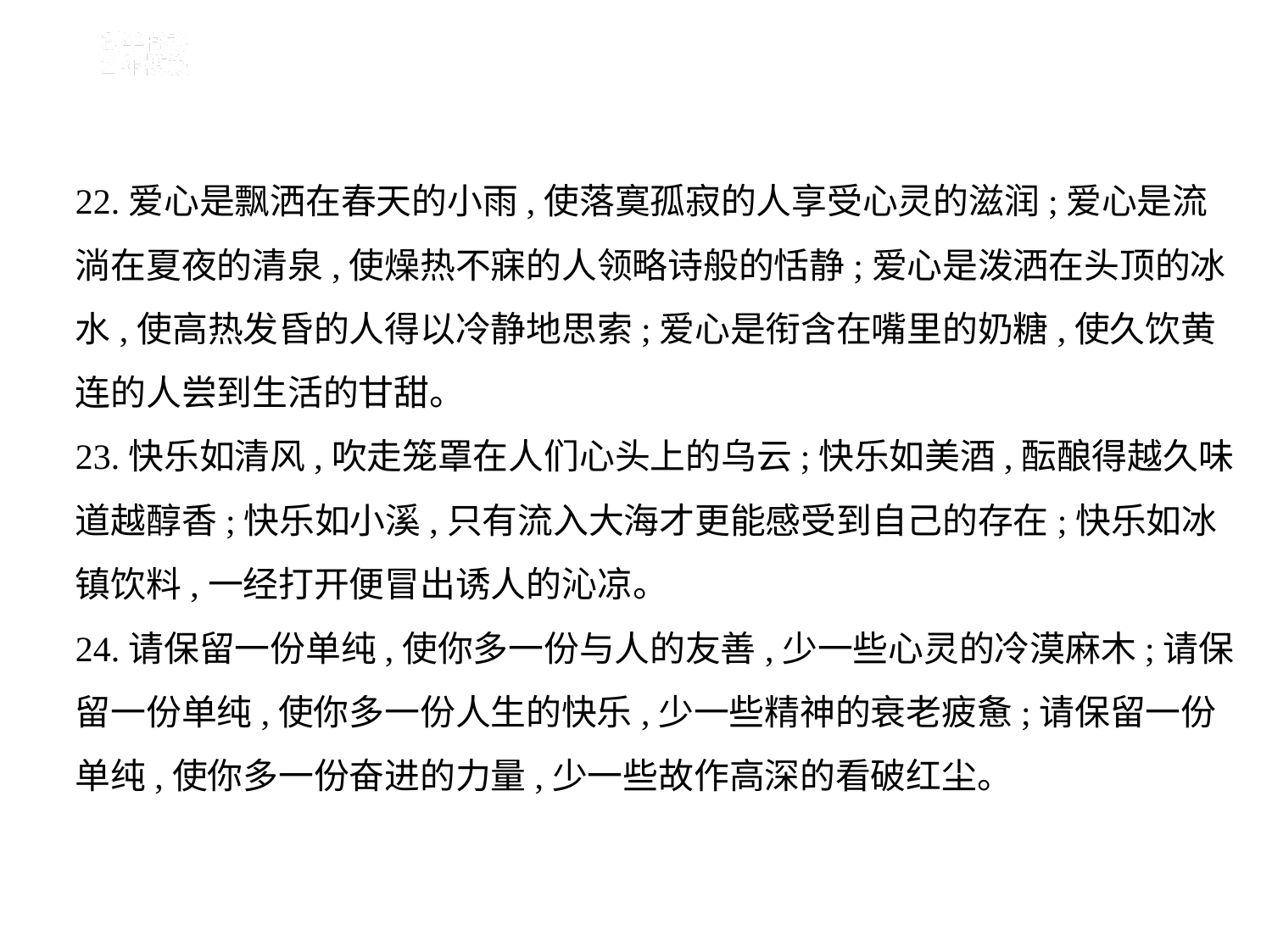

22.爱心是飘洒在春天的小雨,使落寞孤寂的人享受心灵的滋润;爱心是流
淌在夏夜的清泉,使燥热不寐的人领略诗般的恬静;爱心是泼洒在头顶的冰
水,使高热发昏的人得以冷静地思索;爱心是衔含在嘴里的奶糖,使久饮黄
连的人尝到生活的甘甜。
23.快乐如清风,吹走笼罩在人们心头上的乌云;快乐如美酒,酝酿得越久味
道越醇香;快乐如小溪,只有流入大海才更能感受到自己的存在;快乐如冰
镇饮料,一经打开便冒出诱人的沁凉。
24.请保留一份单纯,使你多一份与人的友善,少一些心灵的冷漠麻木;请保
留一份单纯,使你多一份人生的快乐,少一些精神的衰老疲惫;请保留一份
单纯,使你多一份奋进的力量,少一些故作高深的看破红尘。